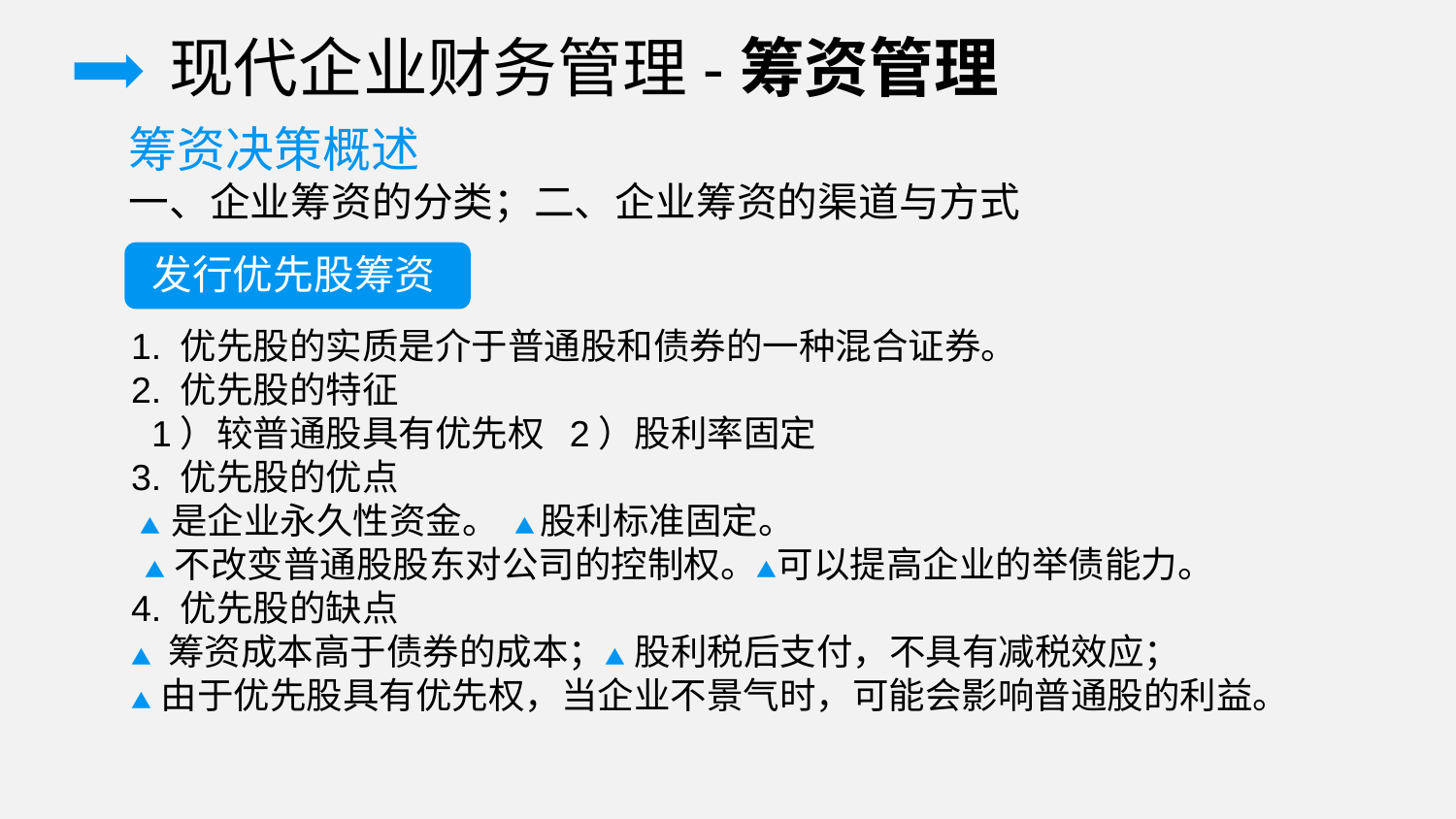

现代企业财务管理-筹资管理
筹资决策概述
一、企业筹资的分类；二、企业筹资的渠道与方式

发行优先股筹资
1. 优先股的实质是介于普通股和债券的一种混合证券。
2. 优先股的特征
  1）较普通股具有优先权  2）股利率固定
3. 优先股的优点
  ▲ 是企业永久性资金。  ▲ 股利标准固定。
   ▲ 不改变普通股股东对公司的控制权。▲可以提高企业的举债能力。
4. 优先股的缺点
▲ 筹资成本高于债券的成本；▲  股利税后支付，不具有减税效应；
▲ 由于优先股具有优先权，当企业不景气时，可能会影响普通股的利益。